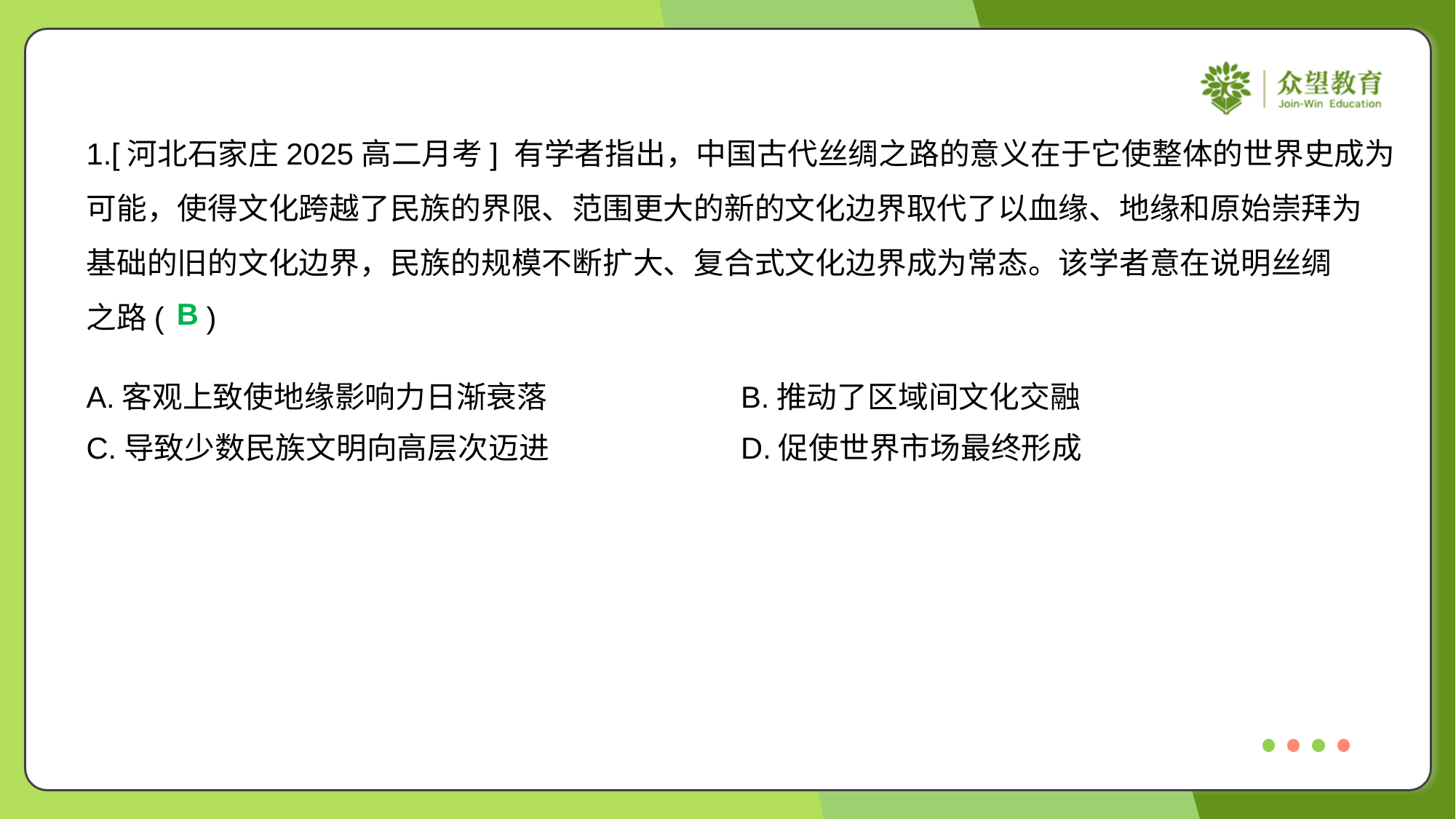

1.[河北石家庄2025高二月考] 有学者指出，中国古代丝绸之路的意义在于它使整体的世界史成为
可能，使得文化跨越了民族的界限、范围更大的新的文化边界取代了以血缘、地缘和原始崇拜为
基础的旧的文化边界，民族的规模不断扩大、复合式文化边界成为常态。该学者意在说明丝绸
之路(     )
B
A.客观上致使地缘影响力日渐衰落	B.推动了区域间文化交融
C.导致少数民族文明向高层次迈进	D.促使世界市场最终形成